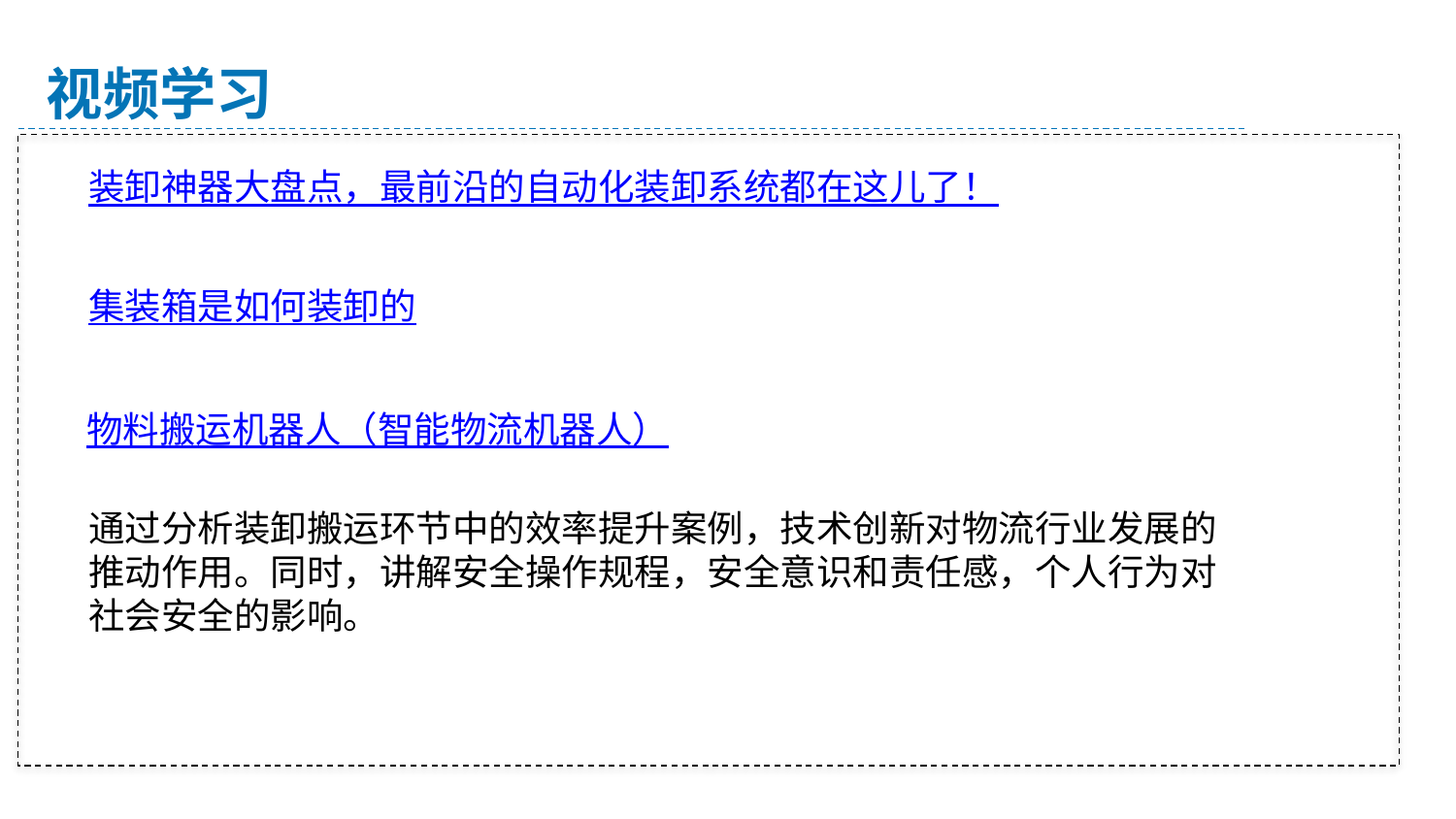

视频学习

装卸神器大盘点，最前沿的自动化装卸系统都在这儿了！

集装箱是如何装卸的
物料搬运机器人（智能物流机器人）

通过分析装卸搬运环节中的效率提升案例，技术创新对物流行业发展的推动作用。同时，讲解安全操作规程，安全意识和责任感，个人行为对社会安全的影响。